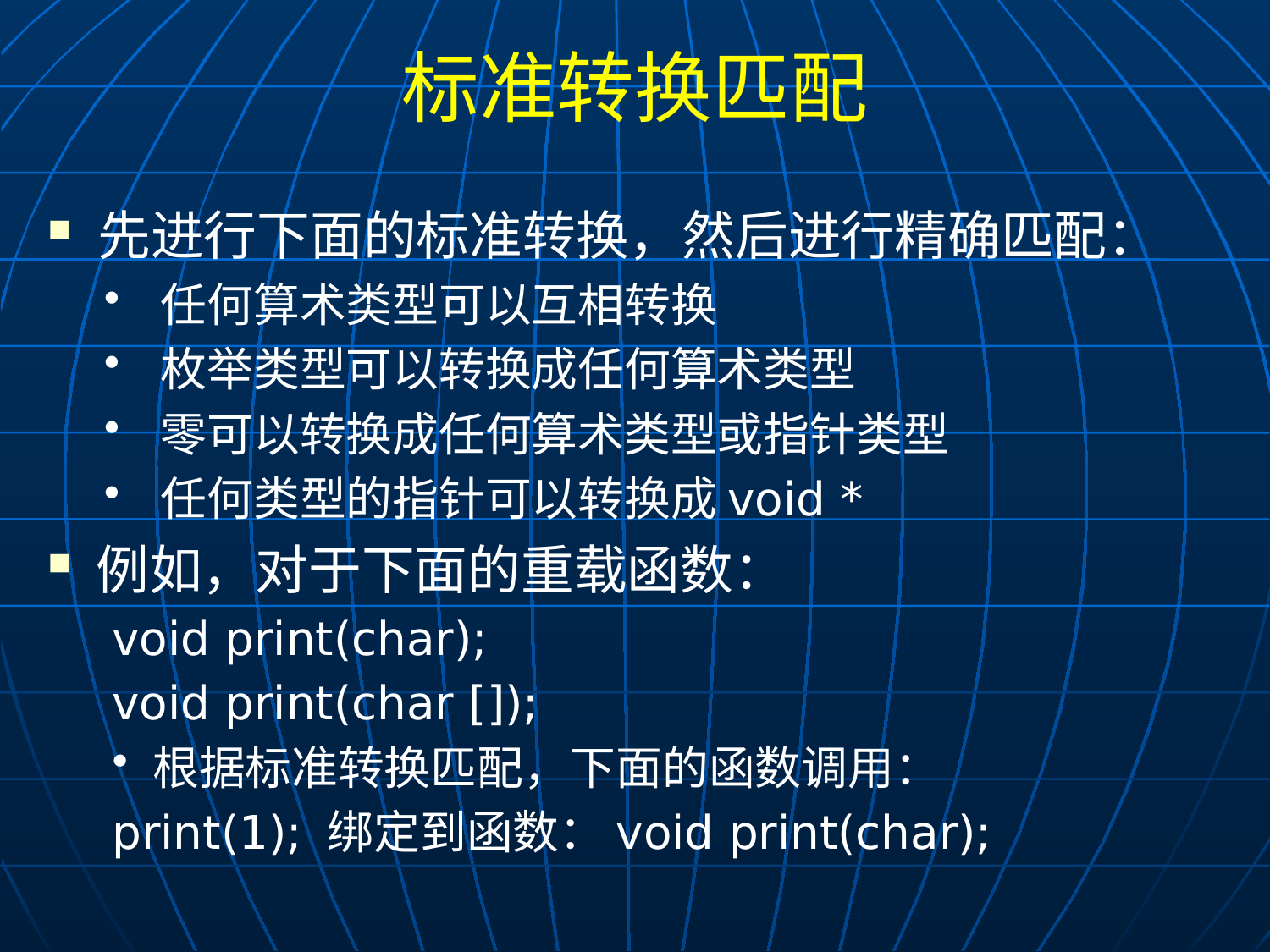

# 标准转换匹配
先进行下面的标准转换，然后进行精确匹配：
任何算术类型可以互相转换
枚举类型可以转换成任何算术类型
零可以转换成任何算术类型或指针类型
任何类型的指针可以转换成void *
例如，对于下面的重载函数：
void print(char);
void print(char []);
根据标准转换匹配，下面的函数调用：
print(1); 绑定到函数：void print(char);